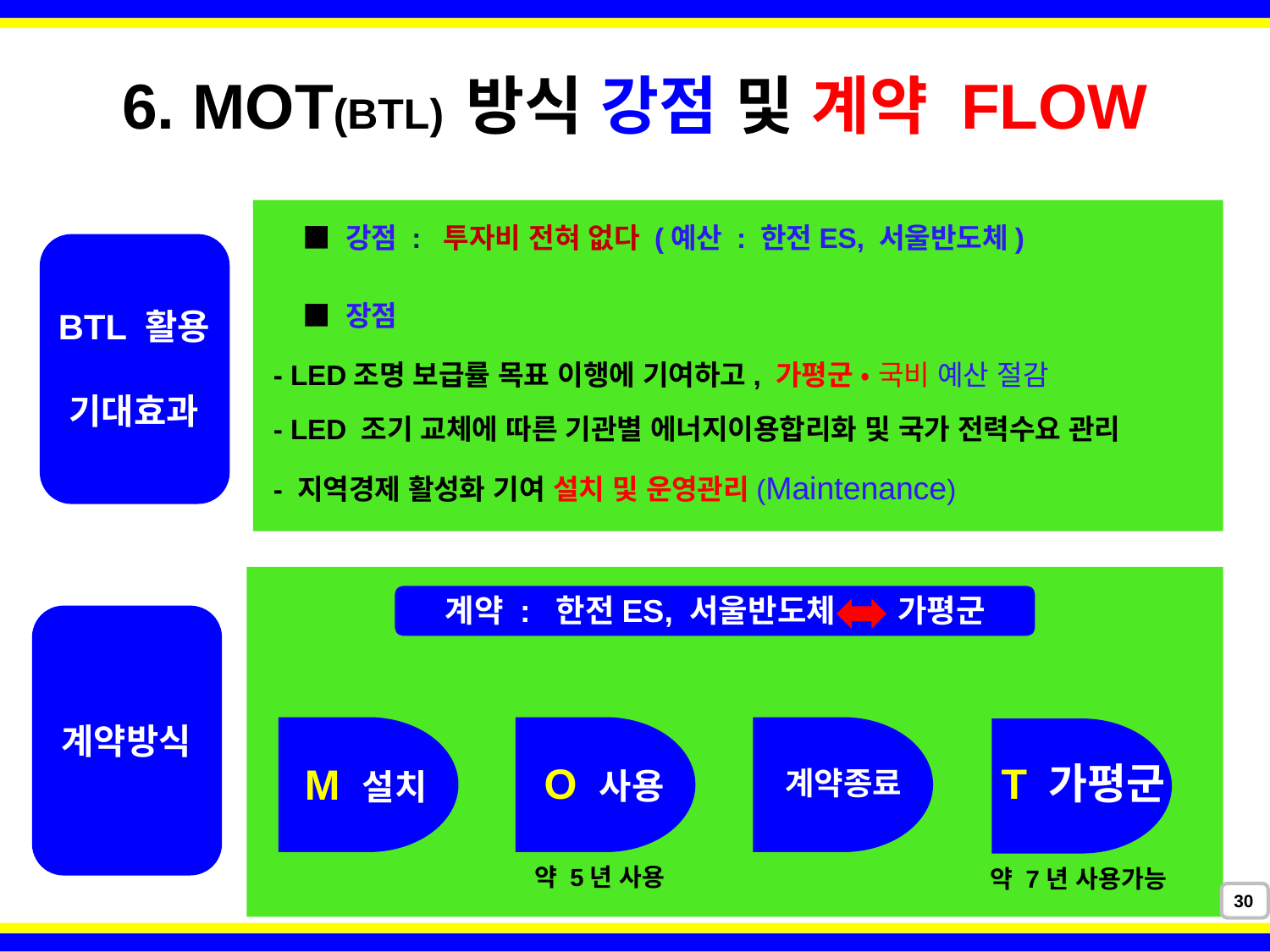

6. MOT(BTL) 방식 강점 및 계약 FLOW

■ 강점 :  투자비 전혀 없다 (예산 : 한전ES, 서울반도체)

■ 장점
 - LED조명 보급률 목표 이행에 기여하고, 가평군 • 국비 예산 절감
 - LED 조기 교체에 따른 기관별 에너지이용합리화 및 국가 전력수요 관리
 - 지역경제 활성화 기여 설치 및 운영관리(Maintenance)

BTL 활용

기대효과

계약 :  한전ES, 서울반도체       가평군

계약방식

T 가평군
O 사용
M 설치
계약종료
약 5년 사용
약 7년 사용가능

30